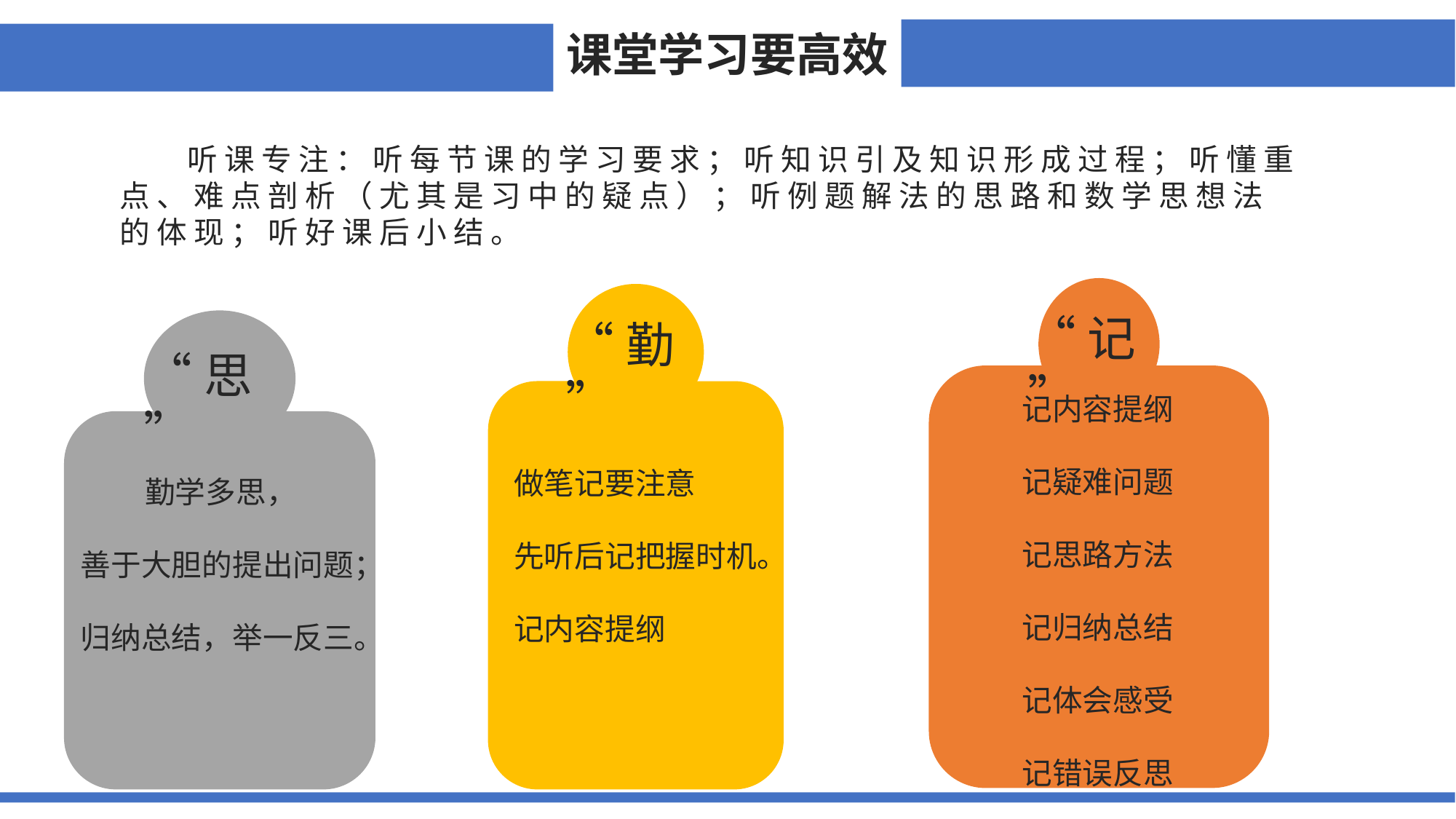

数学使人聪明

课堂学习要高效

         听 课 专 注 ： 听 每 节 课 的 学 习 要 求 ； 听 知 识 引 及 知 识 形 成 过 程 ； 听 懂 重 点 、 难 点 剖 析 （ 尤 其 是 习 中 的 疑 点 ） ； 听 例 题 解 法 的 思 路 和 数 学 思 想 法 的 体 现 ； 听 好 课 后 小 结 。

“记”
记内容提纲
记疑难问题
记思路方法
记归纳总结
记体会感受
记错误反思

“勤”
做笔记要注意
先听后记把握时机。
记内容提纲

“思”
          勤学多思，
善于大胆的提出问题；
归纳总结，举一反三。